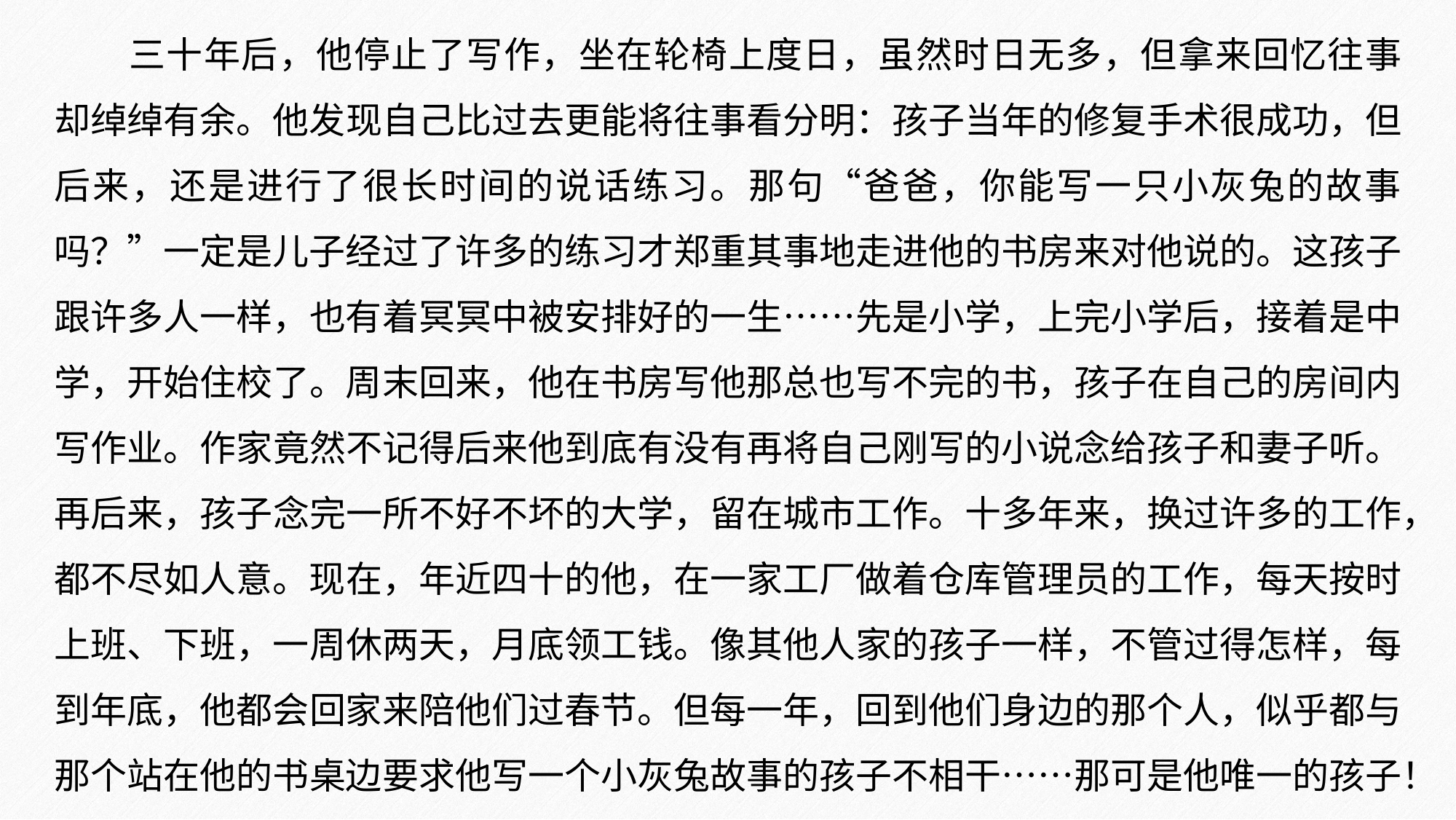

三十年后，他停止了写作，坐在轮椅上度日，虽然时日无多，但拿来回忆往事却绰绰有余。他发现自己比过去更能将往事看分明：孩子当年的修复手术很成功，但后来，还是进行了很长时间的说话练习。那句“爸爸，你能写一只小灰兔的故事吗？”一定是儿子经过了许多的练习才郑重其事地走进他的书房来对他说的。这孩子跟许多人一样，也有着冥冥中被安排好的一生……先是小学，上完小学后，接着是中学，开始住校了。周末回来，他在书房写他那总也写不完的书，孩子在自己的房间内写作业。作家竟然不记得后来他到底有没有再将自己刚写的小说念给孩子和妻子听。再后来，孩子念完一所不好不坏的大学，留在城市工作。十多年来，换过许多的工作，都不尽如人意。现在，年近四十的他，在一家工厂做着仓库管理员的工作，每天按时上班、下班，一周休两天，月底领工钱。像其他人家的孩子一样，不管过得怎样，每到年底，他都会回家来陪他们过春节。但每一年，回到他们身边的那个人，似乎都与那个站在他的书桌边要求他写一个小灰兔故事的孩子不相干……那可是他唯一的孩子！